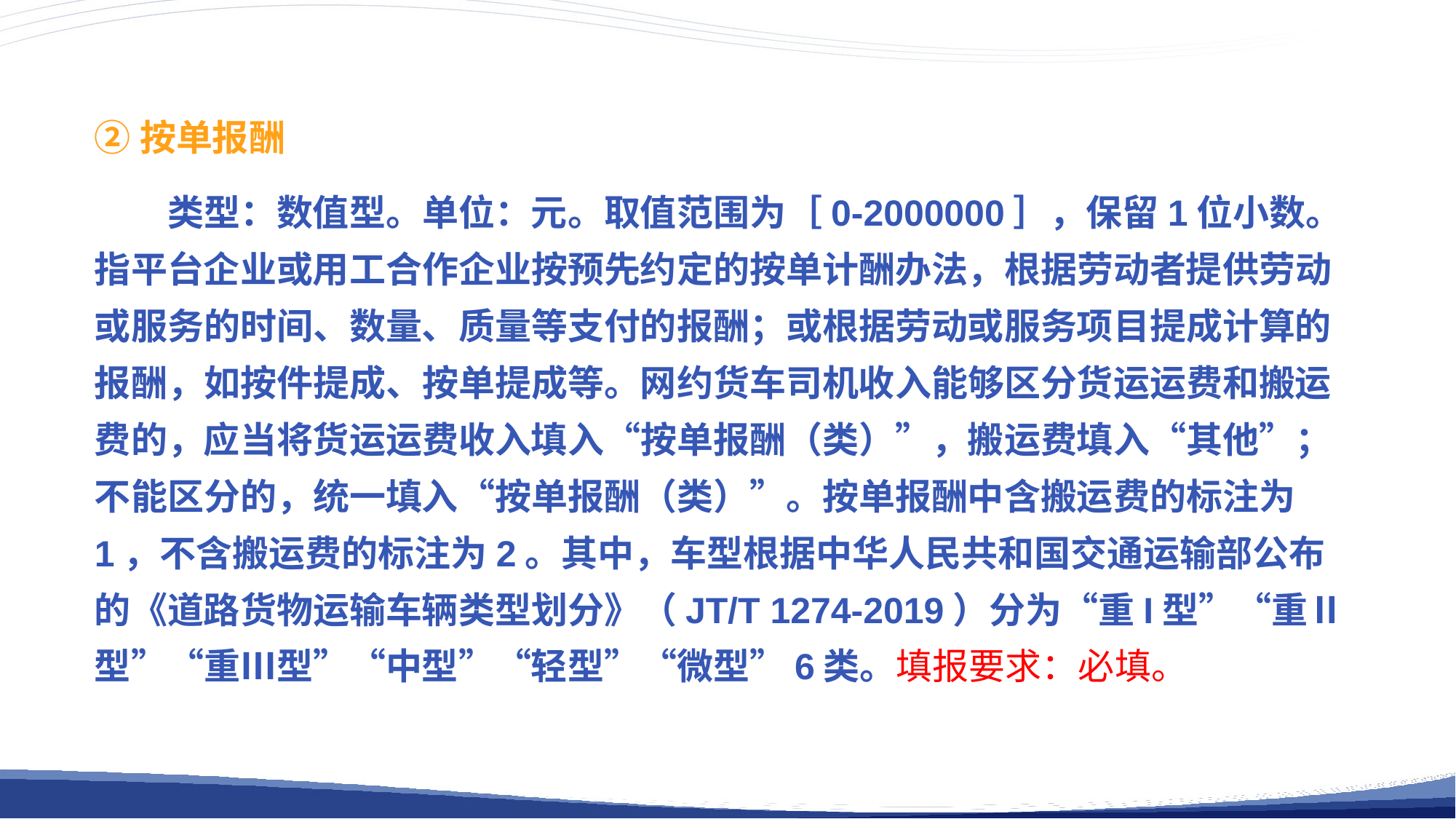

②按单报酬
类型：数值型。单位：元。取值范围为［0-2000000］，保留1位小数。指平台企业或用工合作企业按预先约定的按单计酬办法，根据劳动者提供劳动或服务的时间、数量、质量等支付的报酬；或根据劳动或服务项目提成计算的报酬，如按件提成、按单提成等。网约货车司机收入能够区分货运运费和搬运费的，应当将货运运费收入填入“按单报酬（类）”，搬运费填入“其他”；不能区分的，统一填入“按单报酬（类）”。按单报酬中含搬运费的标注为1，不含搬运费的标注为2。其中，车型根据中华人民共和国交通运输部公布的《道路货物运输车辆类型划分》（JT/T 1274-2019）分为“重I型”“重Ⅱ型”“重Ⅲ型”“中型”“轻型”“微型”6类。填报要求：必填。